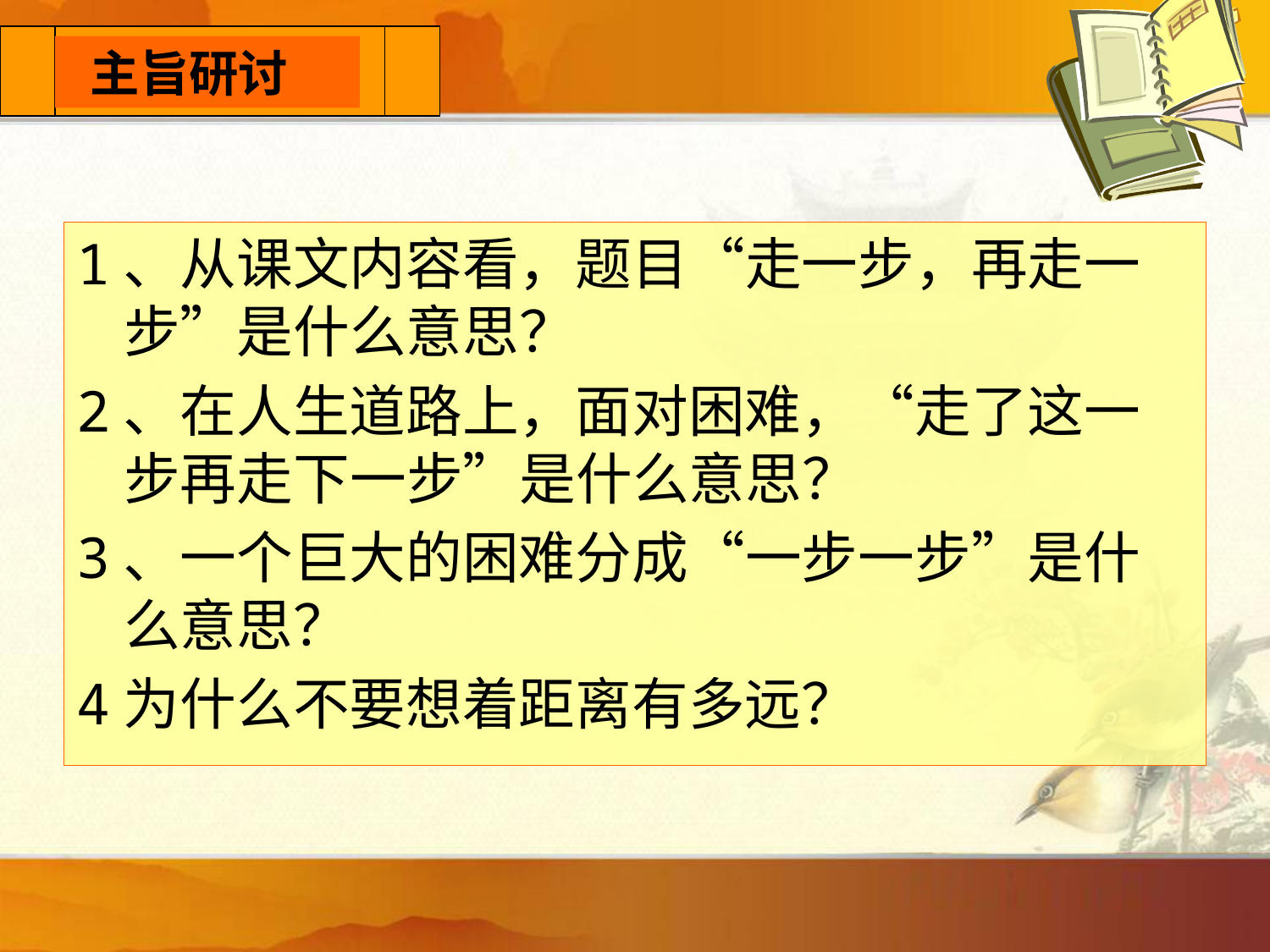

预习检查
 主旨研讨
1、从课文内容看，题目“走一步，再走一步”是什么意思？
2、在人生道路上，面对困难，“走了这一步再走下一步”是什么意思？
3、一个巨大的困难分成“一步一步”是什么意思？
4为什么不要想着距离有多远？